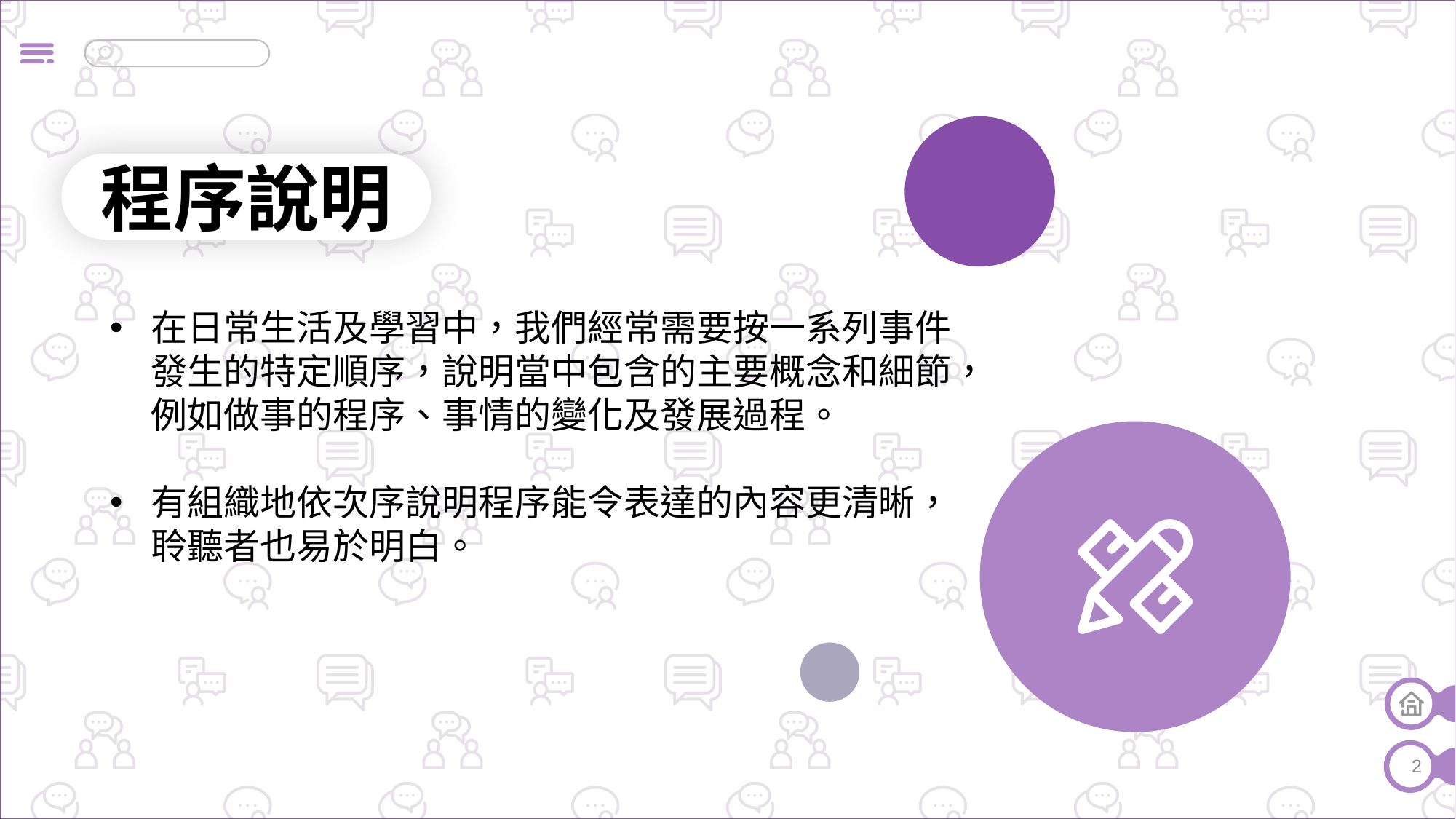

程序說明
在日常生活及學習中，我們經常需要按一系列事件發生的特定順序，說明當中包含的主要概念和細節，例如做事的程序、事情的變化及發展過程。

有組織地依次序說明程序能令表達的內容更清晰，聆聽者也易於明白。

2